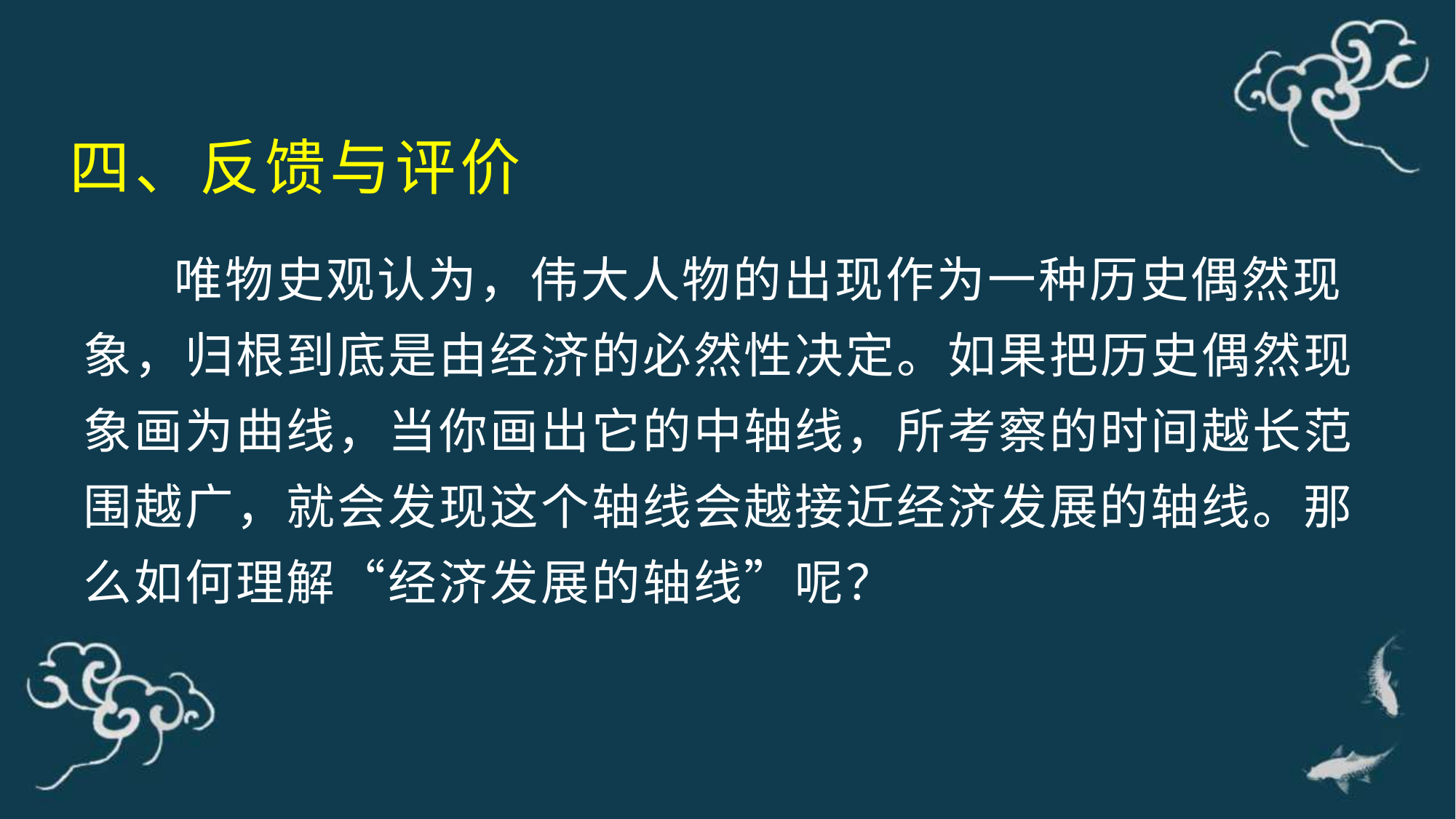

# 四、反馈与评价
      唯物史观认为，伟大人物的出现作为一种历史偶然现象，归根到底是由经济的必然性决定。如果把历史偶然现象画为曲线，当你画出它的中轴线，所考察的时间越长范围越广，就会发现这个轴线会越接近经济发展的轴线。那么如何理解“经济发展的轴线”呢？